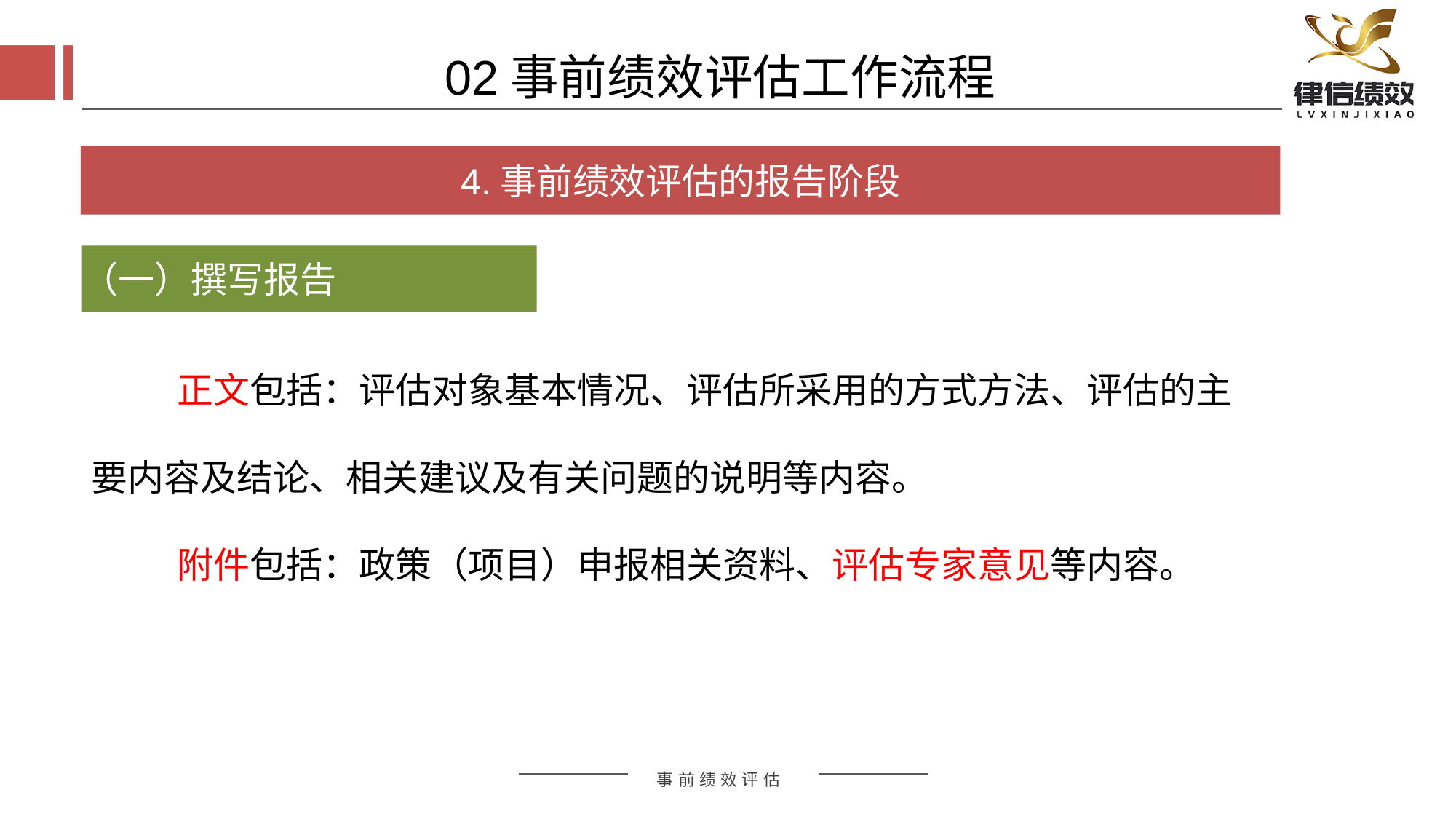

02事前绩效评估工作流程
4.事前绩效评估的报告阶段
（一）撰写报告
正文包括：评估对象基本情况、评估所采用的方式方法、评估的主要内容及结论、相关建议及有关问题的说明等内容。
附件包括：政策（项目）申报相关资料、评估专家意见等内容。
评估方式
评估方式